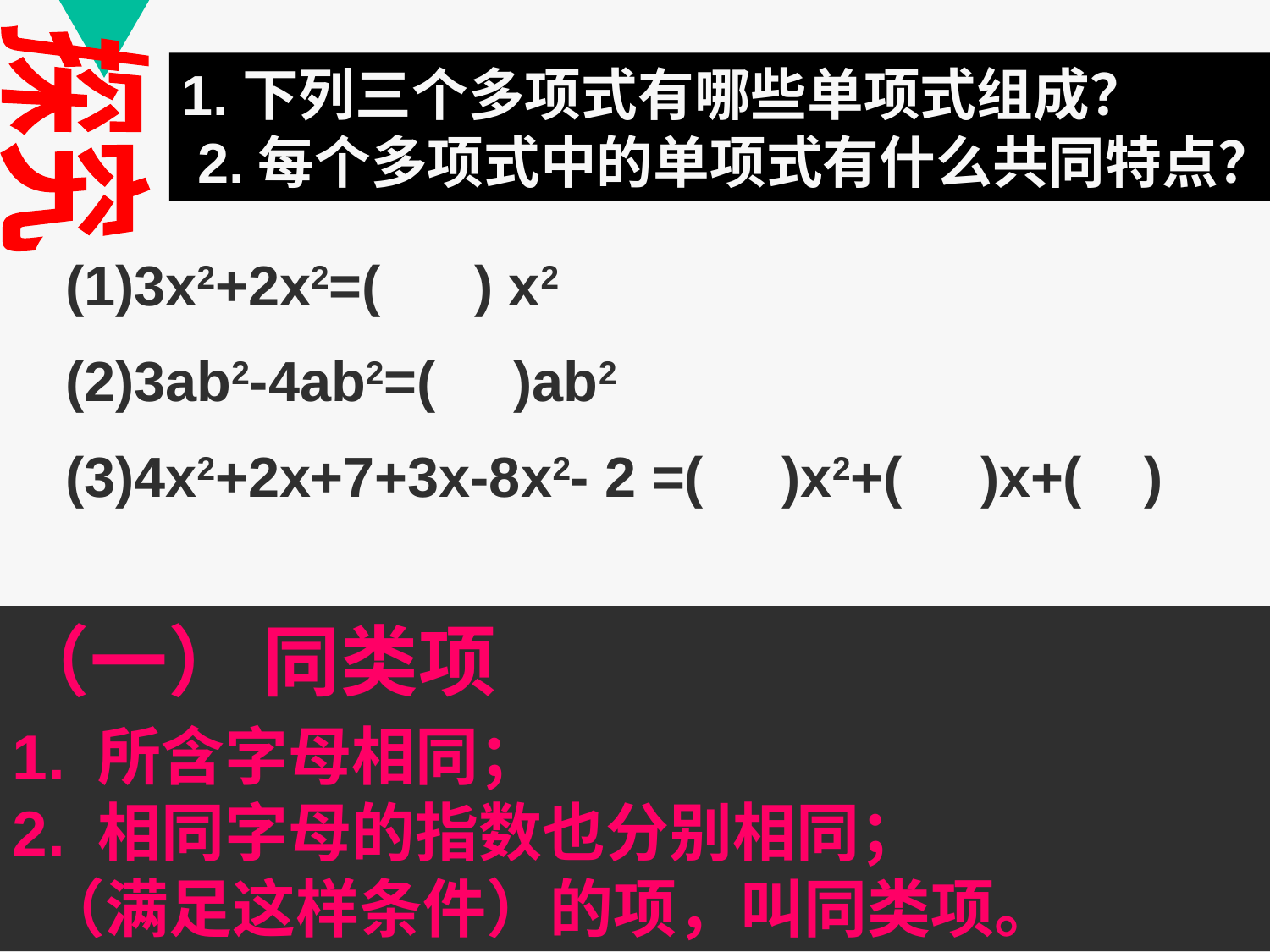

1.下列三个多项式有哪些单项式组成？
 2.每个多项式中的单项式有什么共同特点？
探究
#

(1)3x2+2x2=(      ) x2
(2)3ab2-4ab2=(     )ab2
(3)4x2+2x+7+3x-8x2- 2 =(     )x2+(     )x+(    )

（一） 同类项
1. 所含字母相同；
2. 相同字母的指数也分别相同；
 （满足这样条件）的项，叫同类项。